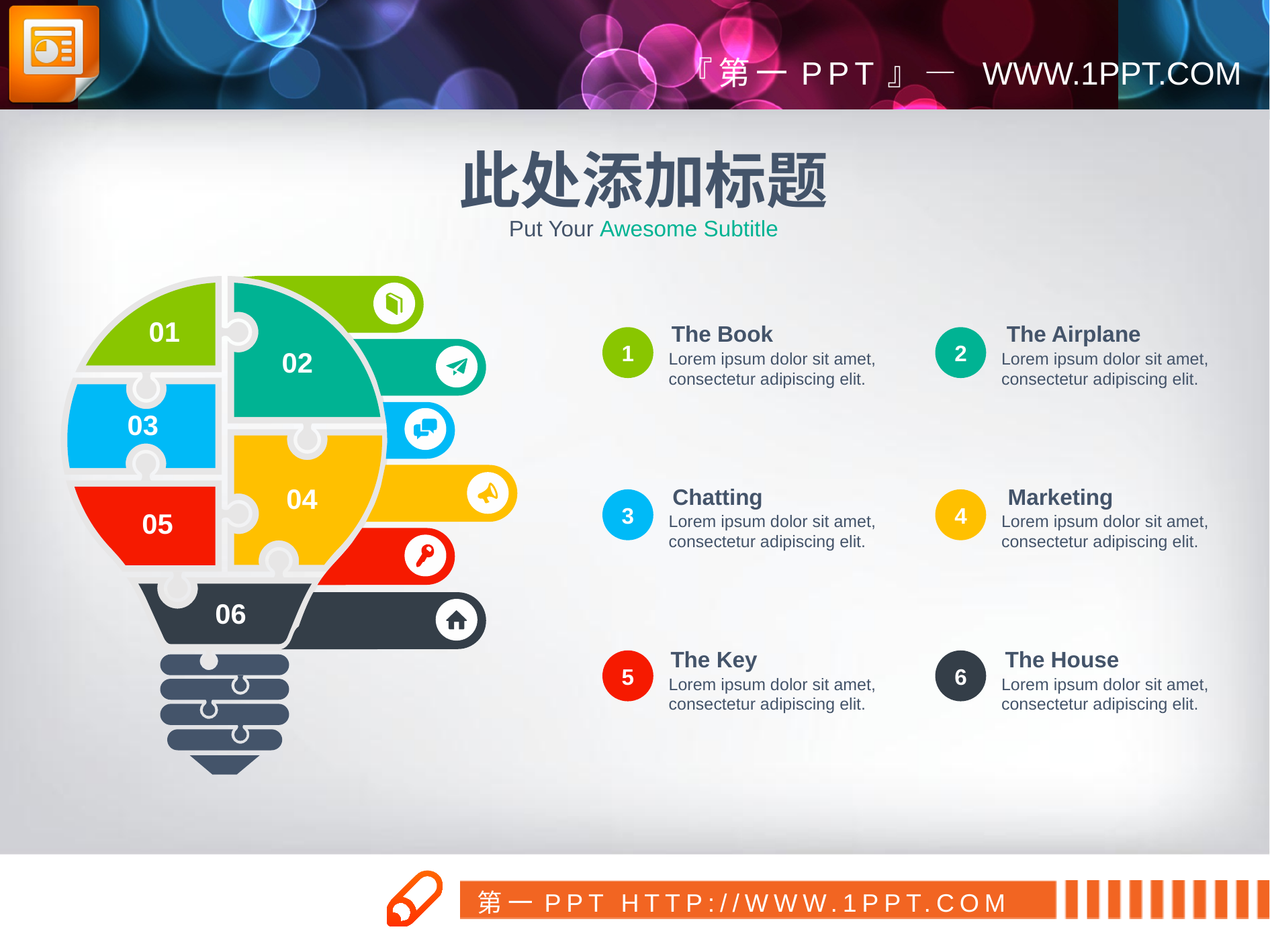

此处添加标题
Put Your Awesome Subtitle

01

02

03

04

05

06

The Book
The Airplane
1
2

Lorem ipsum dolor sit amet, consectetur adipiscing elit.
Lorem ipsum dolor sit amet, consectetur adipiscing elit.

Chatting
Marketing
3
4
Lorem ipsum dolor sit amet, consectetur adipiscing elit.
Lorem ipsum dolor sit amet, consectetur adipiscing elit.

The Key
The House
5
6
Lorem ipsum dolor sit amet, consectetur adipiscing elit.
Lorem ipsum dolor sit amet, consectetur adipiscing elit.